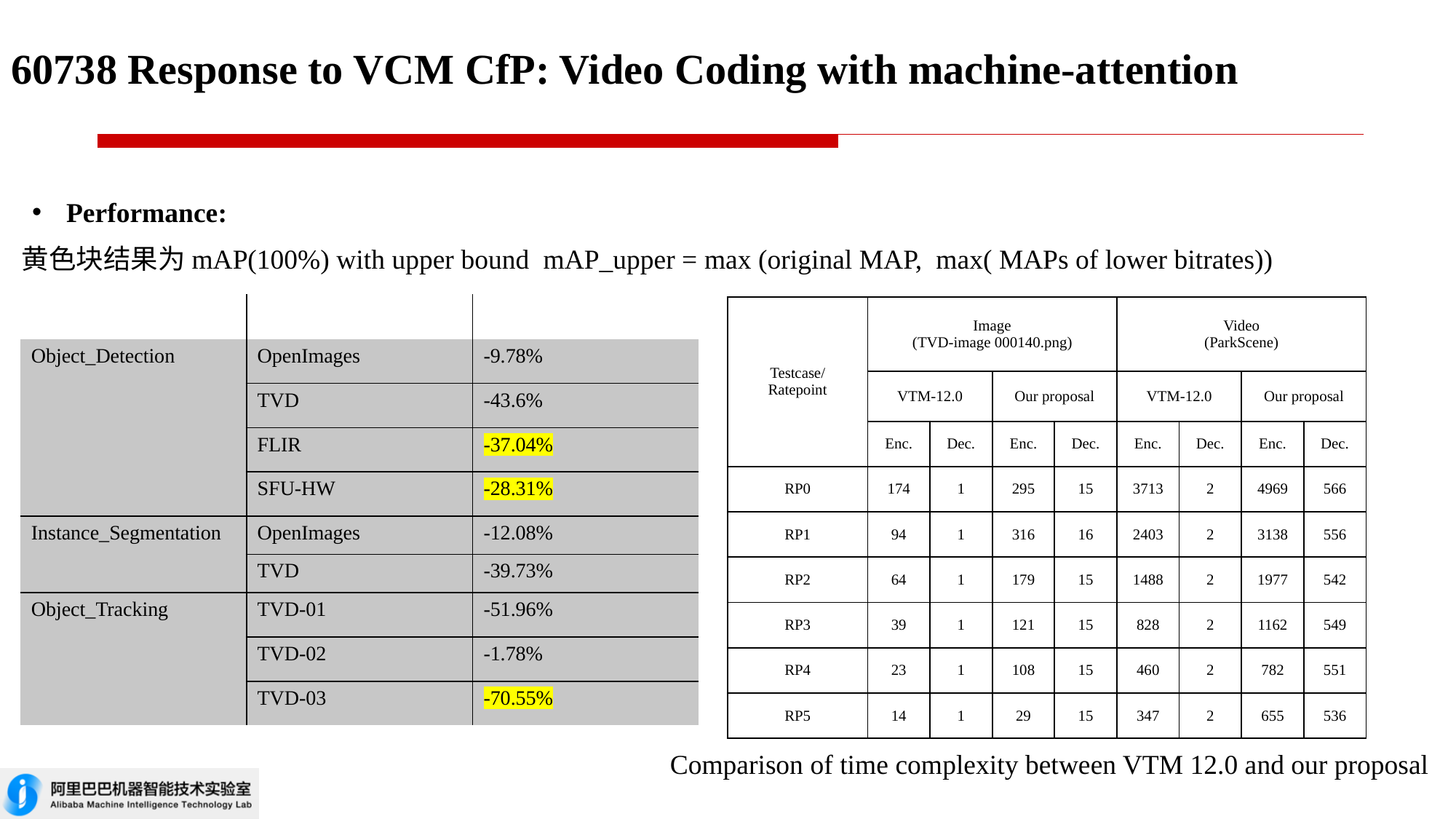

# 60738 Response to VCM CfP: Video Coding with machine-attention
Performance:
黄色块结果为mAP(100%) with upper bound  mAP_upper = max (original MAP,  max( MAPs of lower bitrates))
| Task | Dataset | BD\_Rate |
| --- | --- | --- |
| Object\_Detection | OpenImages | -9.78% |
|  | TVD | -43.6% |
|  | FLIR | -37.04% |
|  | SFU-HW | -28.31% |
| Instance\_Segmentation | OpenImages | -12.08% |
|  | TVD | -39.73% |
| Object\_Tracking | TVD-01 | -51.96% |
|  | TVD-02 | -1.78% |
|  | TVD-03 | -70.55% |
| Testcase/ Ratepoint | Image (TVD-image 000140.png) |  |  |  | Video (ParkScene) |  |  |  |
| --- | --- | --- | --- | --- | --- | --- | --- | --- |
|  | VTM-12.0 |  | Our proposal |  | VTM-12.0 |  | Our proposal |  |
|  | Enc. | Dec. | Enc. | Dec. | Enc. | Dec. | Enc. | Dec. |
| RP0 | 174 | 1 | 295 | 15 | 3713 | 2 | 4969 | 566 |
| RP1 | 94 | 1 | 316 | 16 | 2403 | 2 | 3138 | 556 |
| RP2 | 64 | 1 | 179 | 15 | 1488 | 2 | 1977 | 542 |
| RP3 | 39 | 1 | 121 | 15 | 828 | 2 | 1162 | 549 |
| RP4 | 23 | 1 | 108 | 15 | 460 | 2 | 782 | 551 |
| RP5 | 14 | 1 | 29 | 15 | 347 | 2 | 655 | 536 |
Comparison of time complexity between VTM 12.0 and our proposal